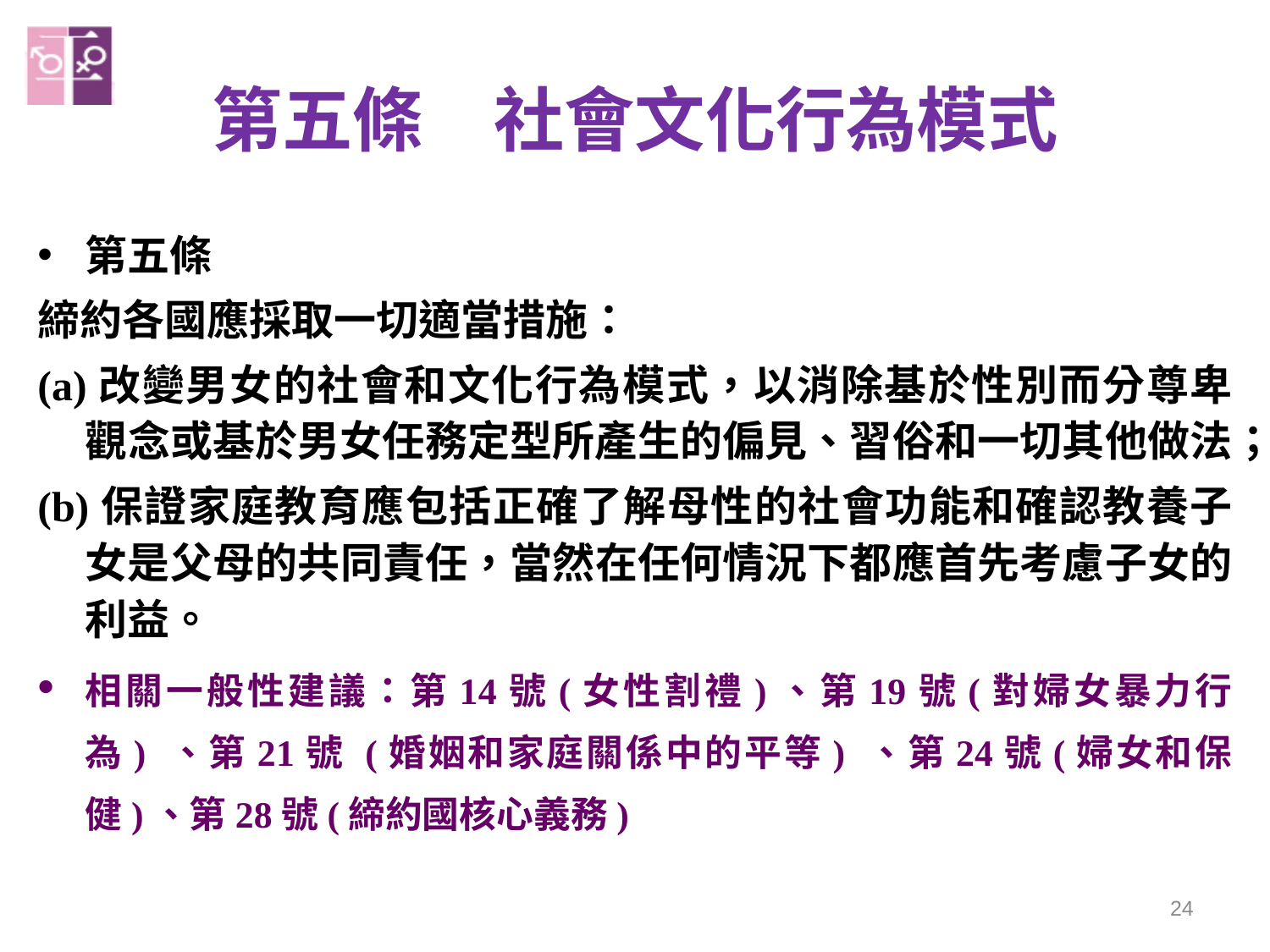

# 第五條　社會文化行為模式
第五條
締約各國應採取一切適當措施：
(a)改變男女的社會和文化行為模式，以消除基於性別而分尊卑觀念或基於男女任務定型所產生的偏見、習俗和一切其他做法；
(b)保證家庭教育應包括正確了解母性的社會功能和確認教養子女是父母的共同責任，當然在任何情況下都應首先考慮子女的利益。
相關一般性建議：第14號(女性割禮)、第19號(對婦女暴力行為) 、第21號 (婚姻和家庭關係中的平等) 、第24號(婦女和保健)、第28號(締約國核心義務)

24